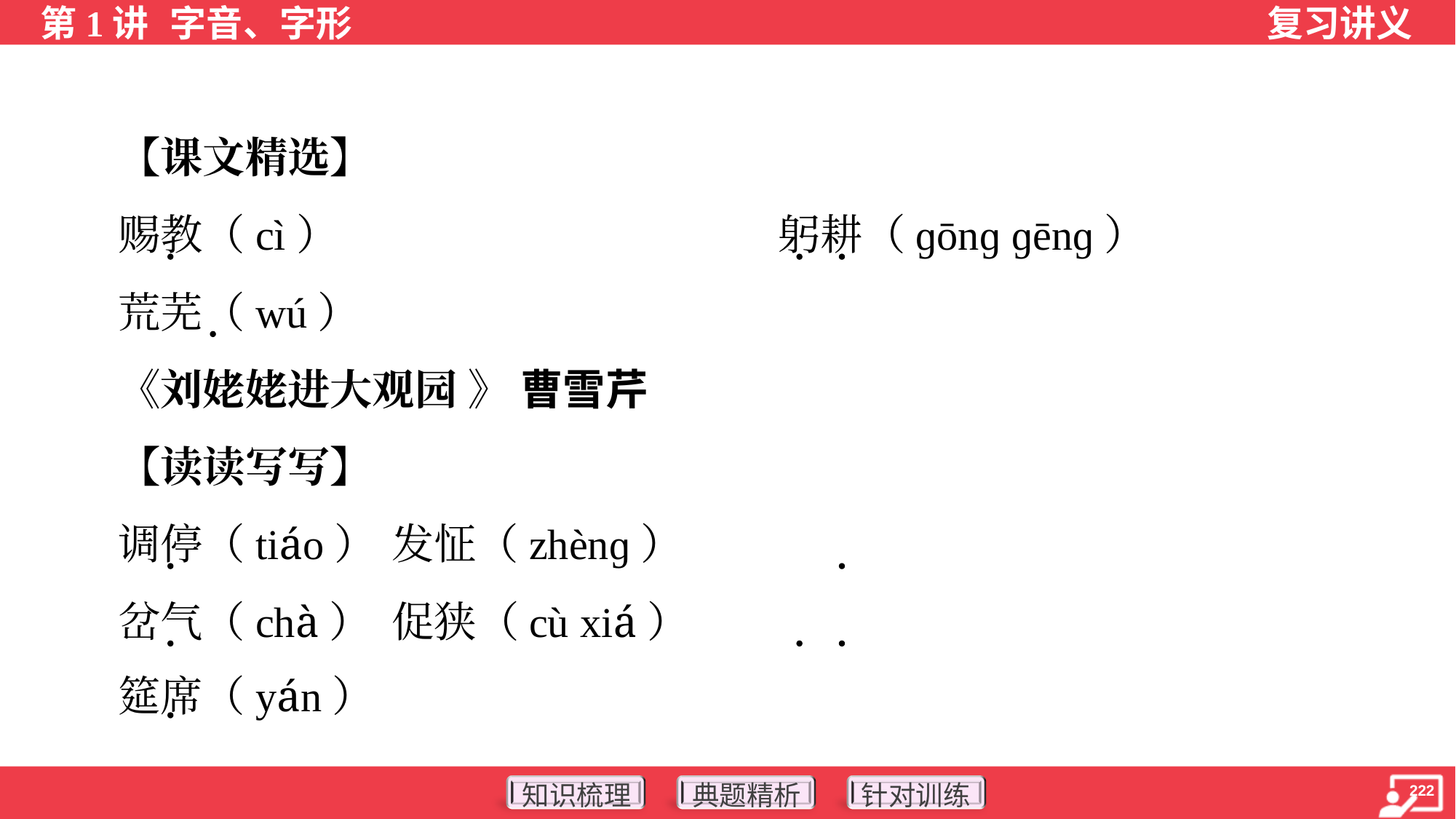

【课文精选】
    赐教（cì）	躬耕（ɡōnɡ ɡēnɡ）
    荒芜（wú）
    《刘姥姥进大观园 》 曹雪芹
    【读读写写】
    调停（tiáo）	发怔（zhènɡ）
    岔气（chà）	促狭（cù xiá）
    筵席（yán）